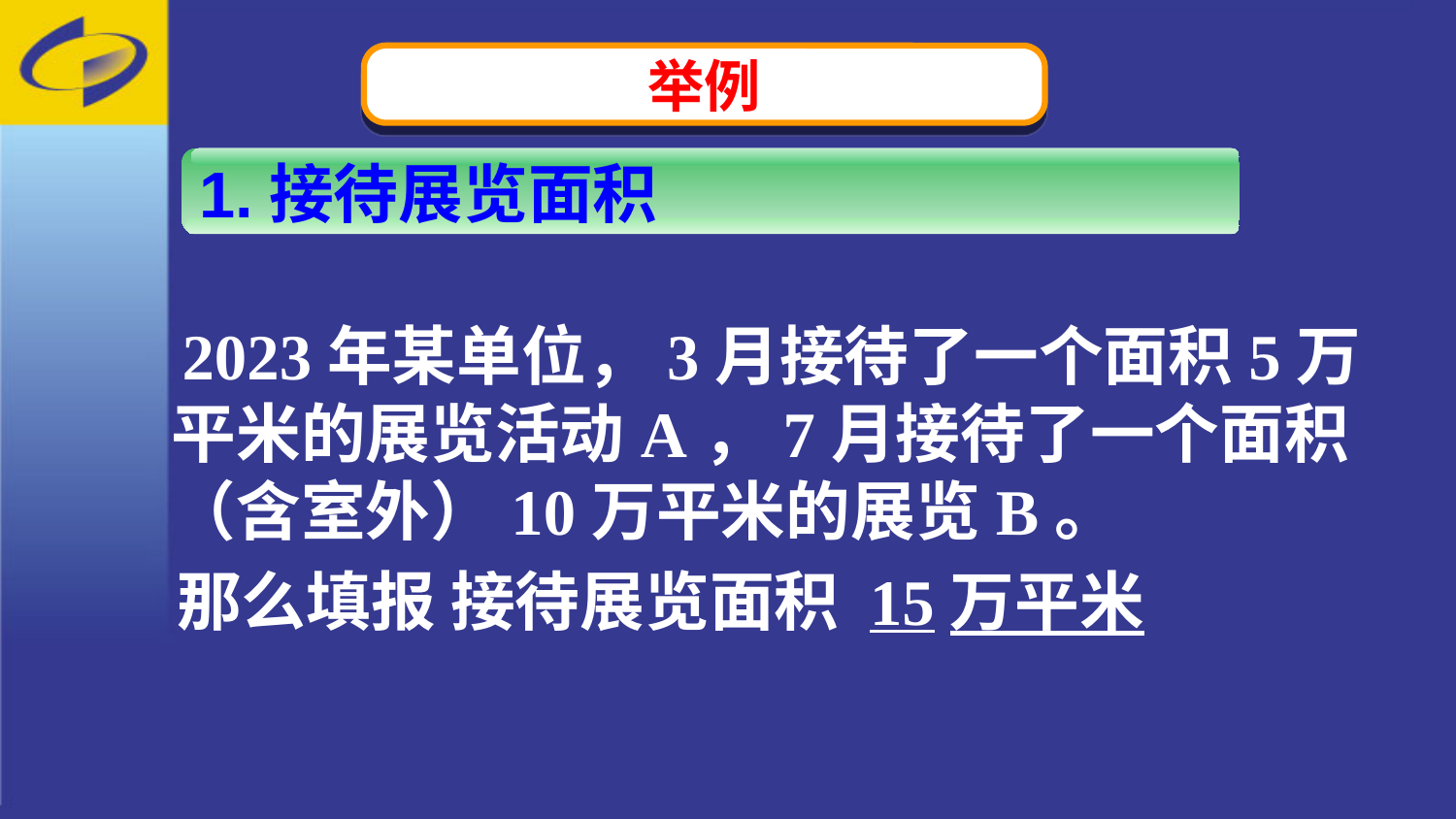

举例
1.接待展览面积

    2023年某单位，3月接待了一个面积5万平米的展览活动A，7月接待了一个面积（含室外）10万平米的展览B。
   那么填报 接待展览面积 15万平米